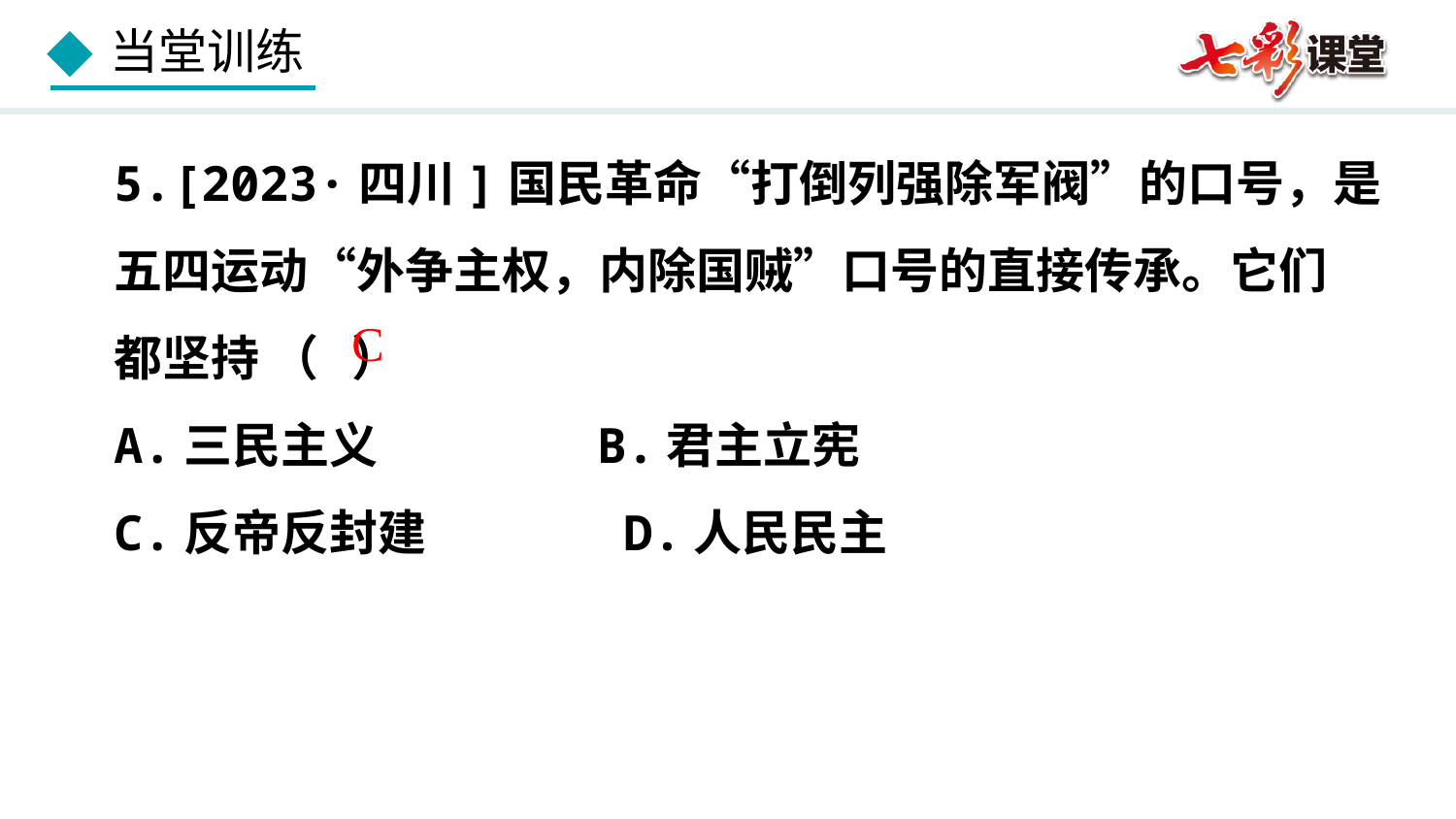

5.[2023·四川]国民革命“打倒列强除军阀”的口号，是
五四运动“外争主权，内除国贼”口号的直接传承。它们
都坚持 （   ）
A.三民主义                   B.君主立宪
C.反帝反封建                 D.人民民主

C